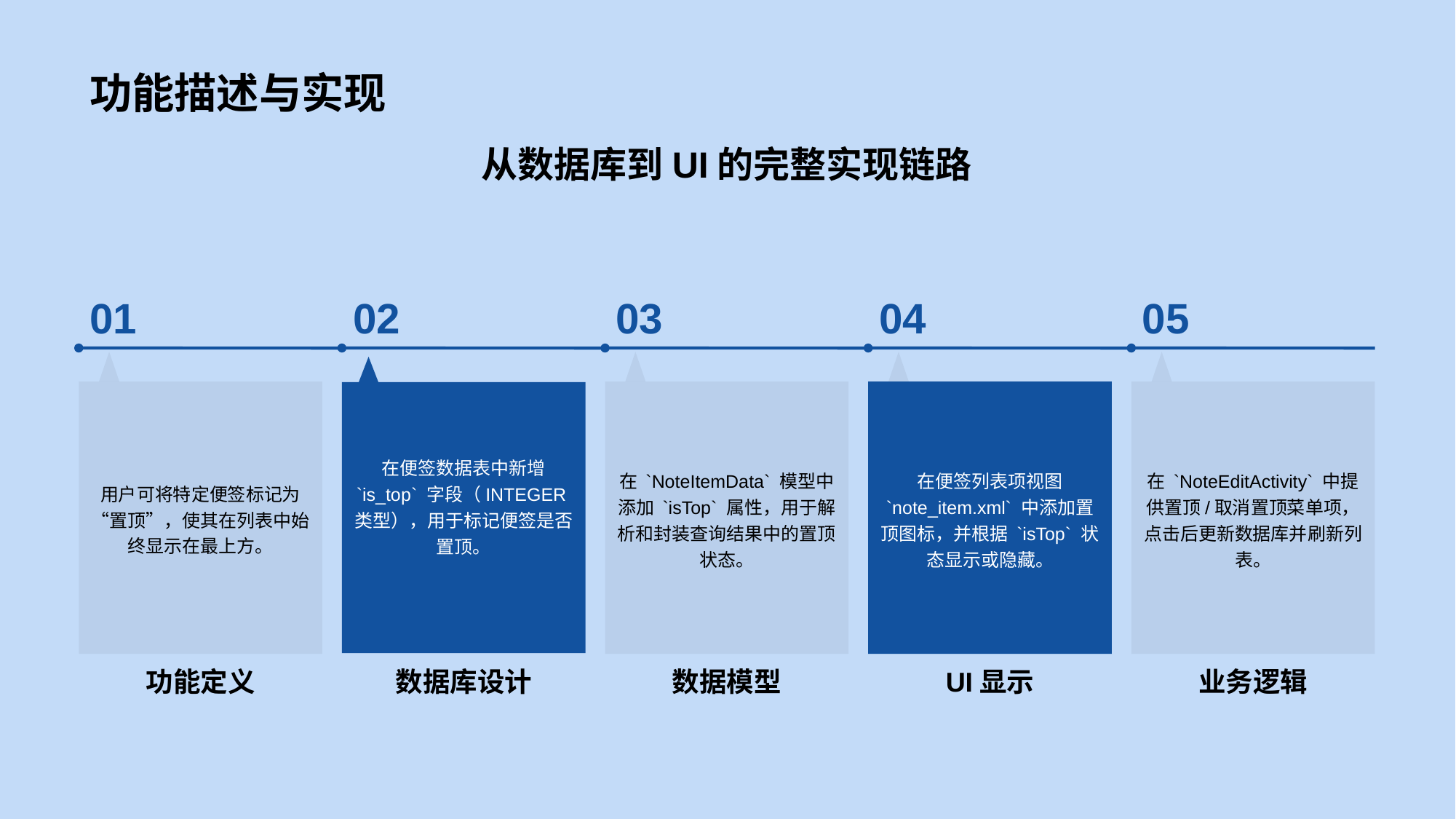

功能描述与实现
从数据库到UI的完整实现链路
01
用户可将特定便签标记为“置顶”，使其在列表中始终显示在最上方。
功能定义

02
在便签数据表中新增 `is_top` 字段（INTEGER类型），用于标记便签是否置顶。
数据库设计
03
在 `NoteItemData` 模型中添加 `isTop` 属性，用于解析和封装查询结果中的置顶状态。
数据模型

04
在便签列表项视图 `note_item.xml` 中添加置顶图标，并根据 `isTop` 状态显示或隐藏。
UI显示

05
在 `NoteEditActivity` 中提供置顶/取消置顶菜单项，点击后更新数据库并刷新列表。
业务逻辑